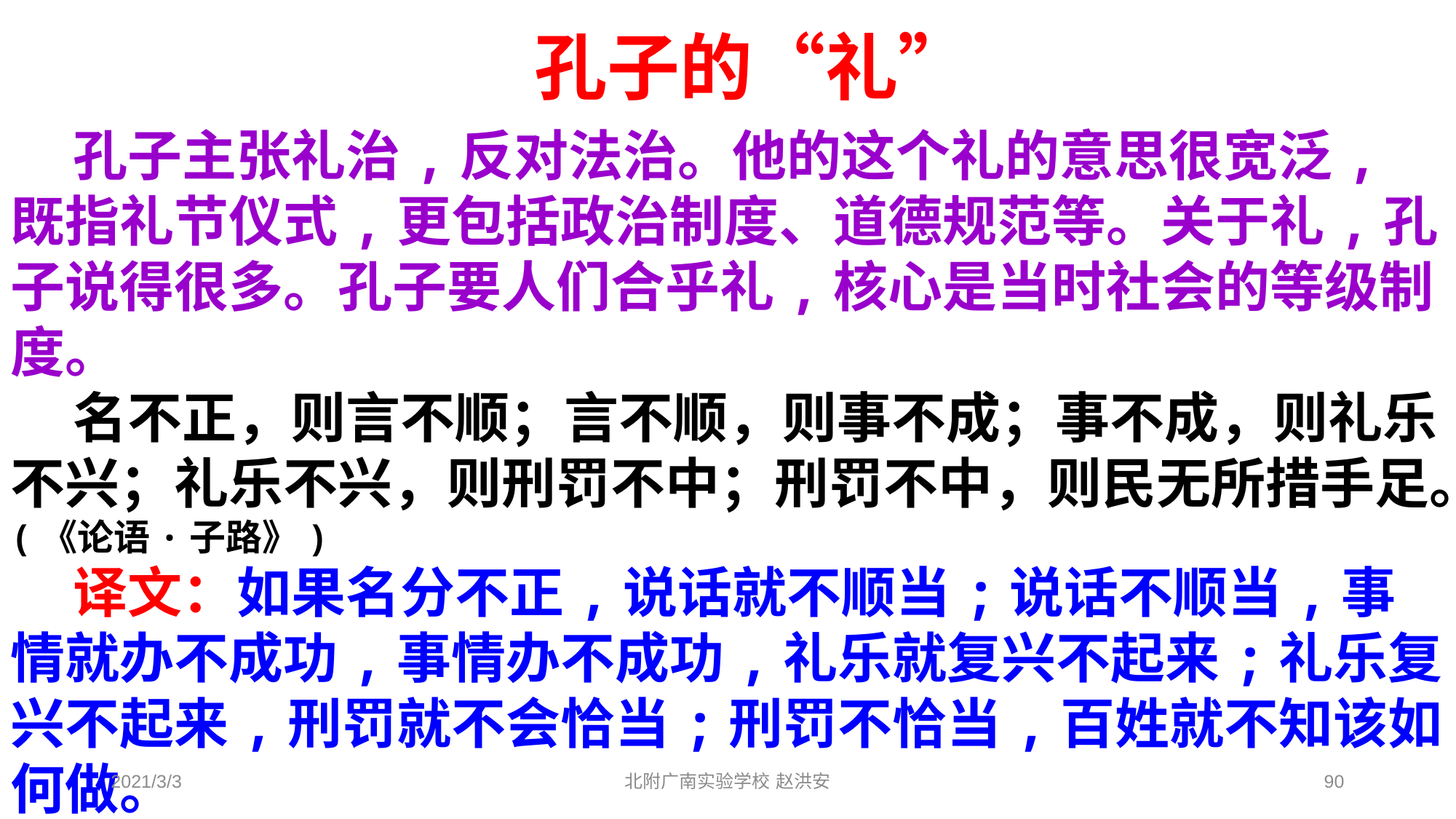

孔子的“礼”
    孔子主张礼治,反对法治。他的这个礼的意思很宽泛,既指礼节仪式,更包括政治制度、道德规范等。关于礼,孔子说得很多。孔子要人们合乎礼,核心是当时社会的等级制度。
    名不正，则言不顺；言不顺，则事不成；事不成，则礼乐不兴；礼乐不兴，则刑罚不中；刑罚不中，则民无所措手足。(《论语·子路》)
    译文：如果名分不正,说话就不顺当;说话不顺当,事情就办不成功,事情办不成功,礼乐就复兴不起来;礼乐复兴不起来,刑罚就不会恰当;刑罚不恰当,百姓就不知该如何做。
2021/3/3
北附广南实验学校 赵洪安
90